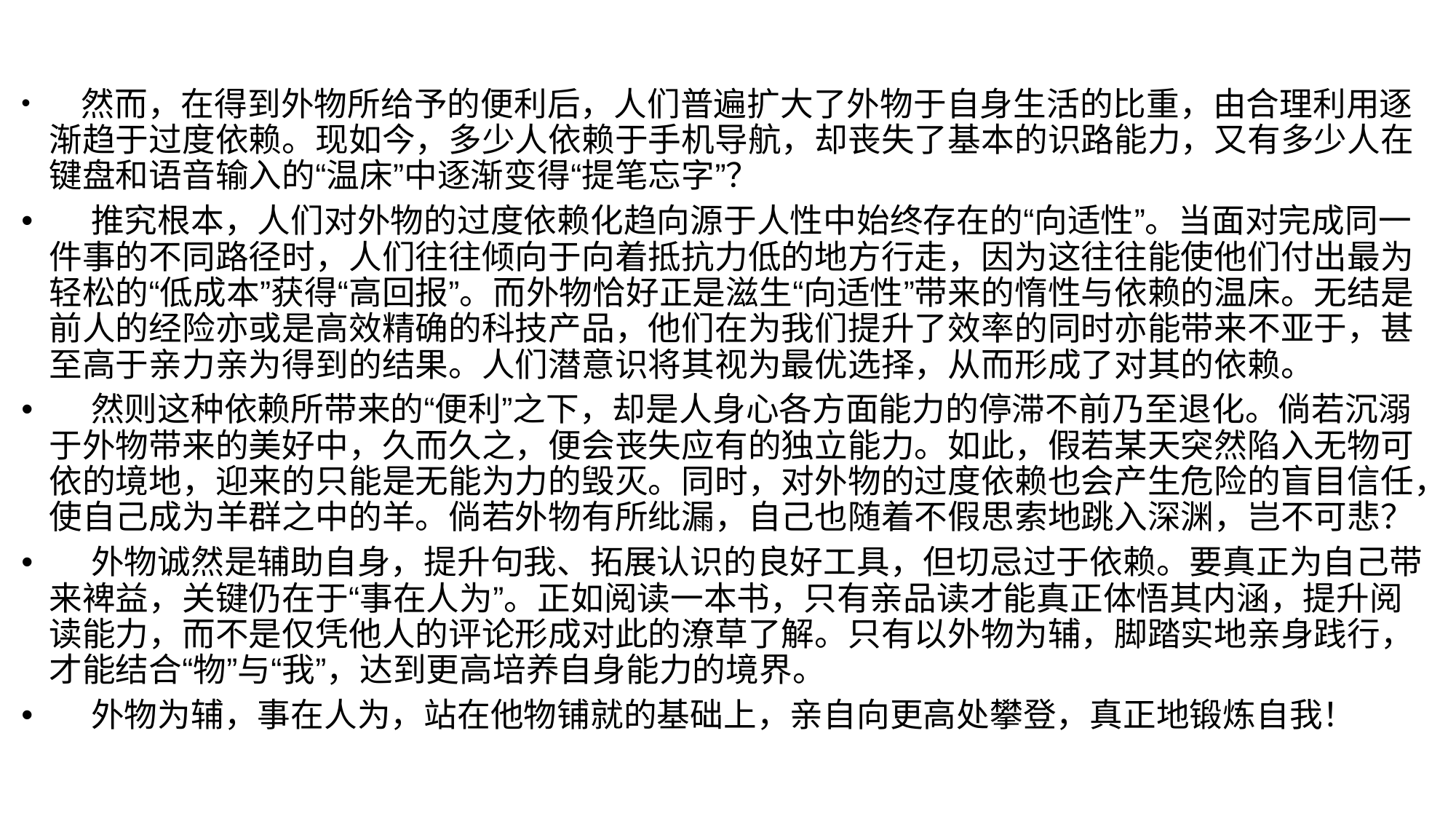

然而，在得到外物所给予的便利后，人们普遍扩大了外物于自身生活的比重，由合理利用逐渐趋于过度依赖。现如今，多少人依赖于手机导航，却丧失了基本的识路能力，又有多少人在键盘和语音输入的“温床”中逐渐变得“提笔忘字”？
    推究根本，人们对外物的过度依赖化趋向源于人性中始终存在的“向适性”。当面对完成同一件事的不同路径时，人们往往倾向于向着抵抗力低的地方行走，因为这往往能使他们付出最为轻松的“低成本”获得“高回报”。而外物恰好正是滋生“向适性”带来的惰性与依赖的温床。无结是前人的经险亦或是高效精确的科技产品，他们在为我们提升了效率的同时亦能带来不亚于，甚至高于亲力亲为得到的结果。人们潜意识将其视为最优选择，从而形成了对其的依赖。
    然则这种依赖所带来的“便利”之下，却是人身心各方面能力的停滞不前乃至退化。倘若沉溺于外物带来的美好中，久而久之，便会丧失应有的独立能力。如此，假若某天突然陷入无物可依的境地，迎来的只能是无能为力的毁灭。同时，对外物的过度依赖也会产生危险的盲目信任，使自己成为羊群之中的羊。倘若外物有所纰漏，自己也随着不假思索地跳入深渊，岂不可悲？
    外物诚然是辅助自身，提升句我、拓展认识的良好工具，但切忌过于依赖。要真正为自己带来裨益，关键仍在于“事在人为”。正如阅读一本书，只有亲品读才能真正体悟其内涵，提升阅读能力，而不是仅凭他人的评论形成对此的潦草了解。只有以外物为辅，脚踏实地亲身践行，才能结合“物”与“我”，达到更高培养自身能力的境界。
    外物为辅，事在人为，站在他物铺就的基础上，亲自向更高处攀登，真正地锻炼自我！